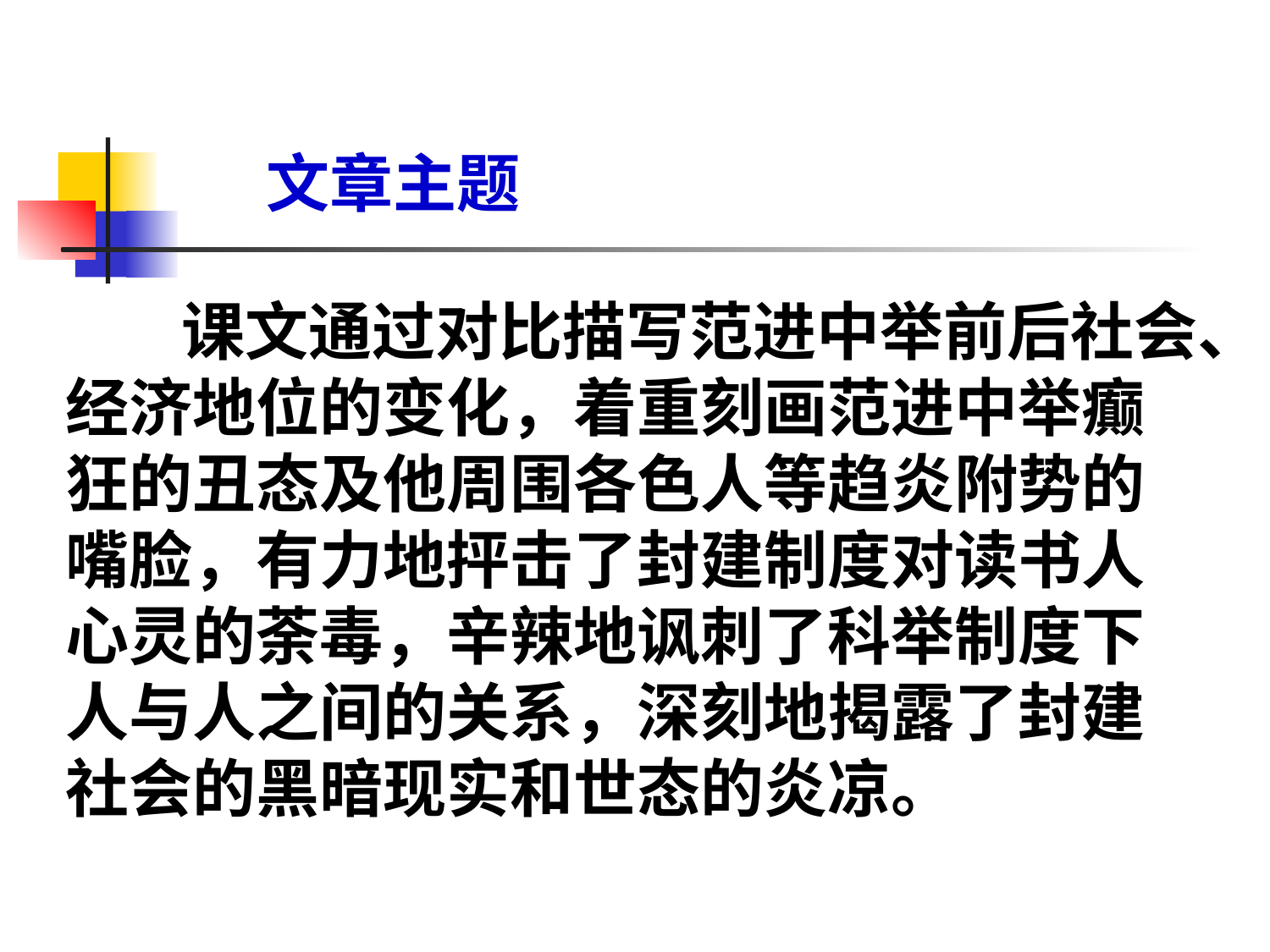

文章主题
       课文通过对比描写范进中举前后社会、经济地位的变化，着重刻画范进中举癫狂的丑态及他周围各色人等趋炎附势的嘴脸，有力地抨击了封建制度对读书人心灵的荼毒，辛辣地讽刺了科举制度下人与人之间的关系，深刻地揭露了封建社会的黑暗现实和世态的炎凉。